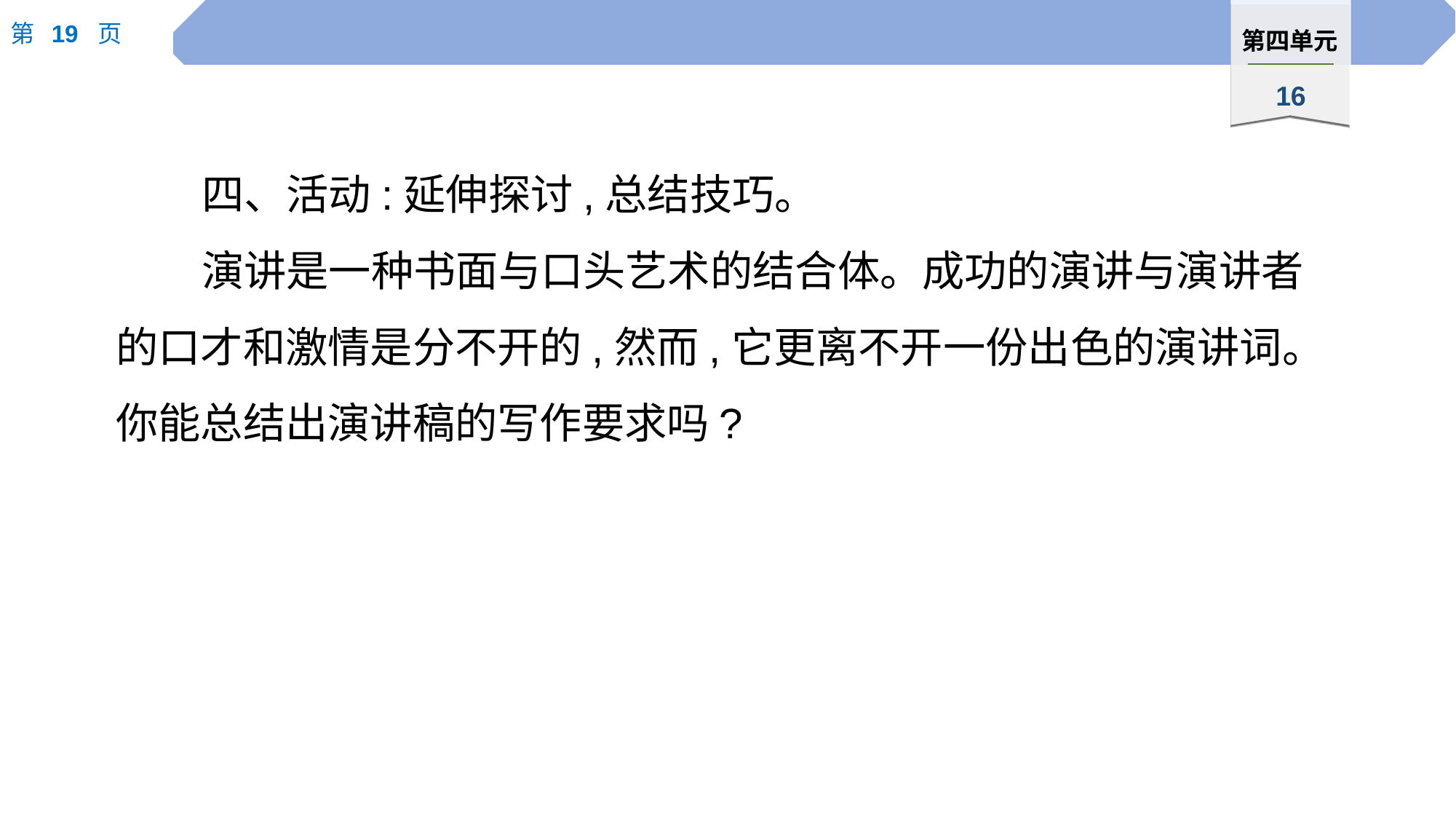

四、活动:延伸探讨,总结技巧。
演讲是一种书面与口头艺术的结合体。成功的演讲与演讲者的口才和激情是分不开的,然而,它更离不开一份出色的演讲词。你能总结出演讲稿的写作要求吗?